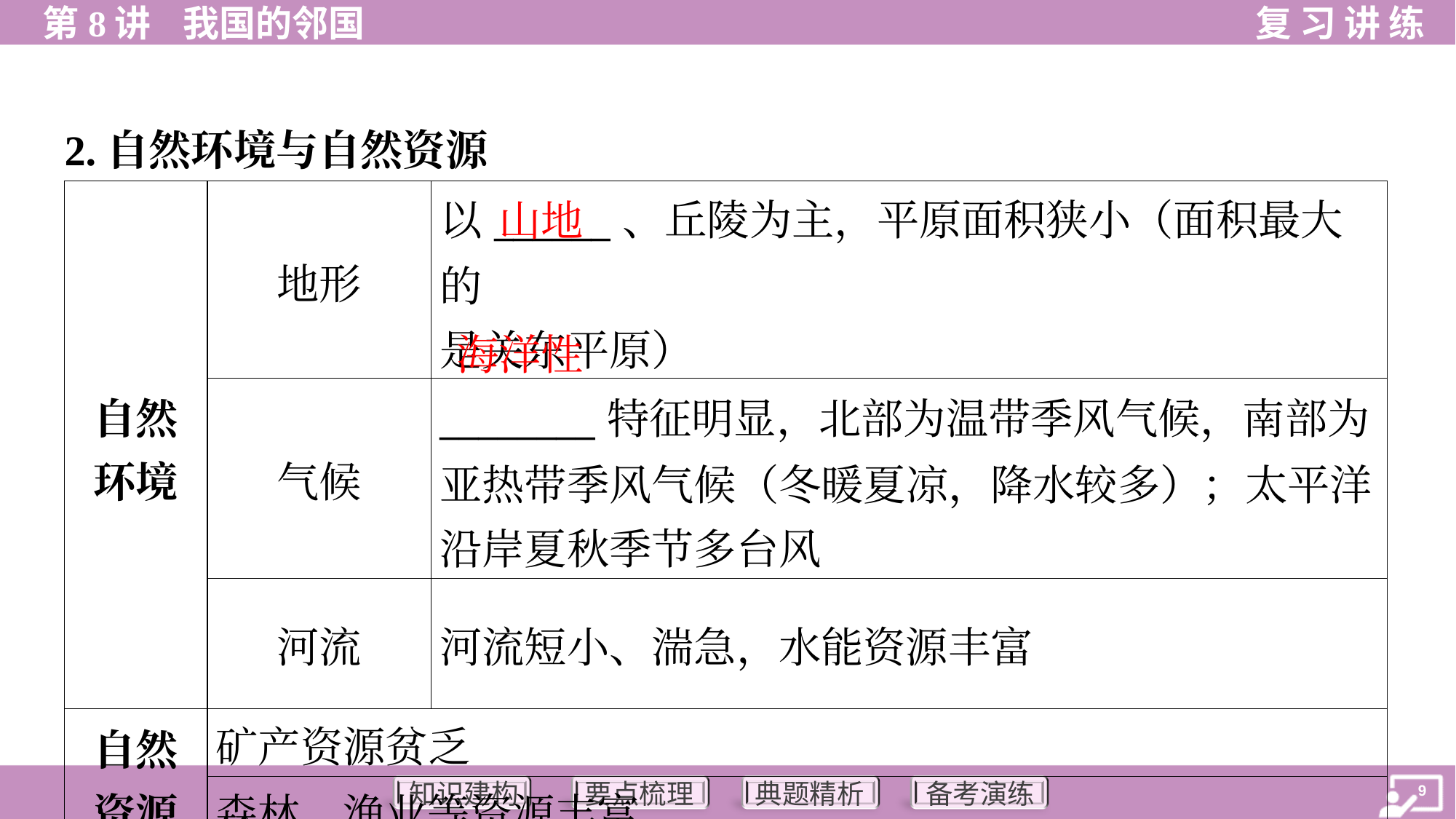

2.自然环境与自然资源
| 自然 环境 | 地形 | 以\_\_\_\_\_\_、丘陵为主，平原面积狭小（面积最大的 是关东平原） |
| --- | --- | --- |
|  | 气候 | \_\_\_\_\_\_\_\_特征明显，北部为温带季风气候，南部为 亚热带季风气候（冬暖夏凉，降水较多）；太平洋 沿岸夏秋季节多台风 |
|  | 河流 | 河流短小、湍急，水能资源丰富 |
| 自然 资源 | 矿产资源贫乏 |  |
|  | 森林、渔业等资源丰富 |  |
山地
海洋性